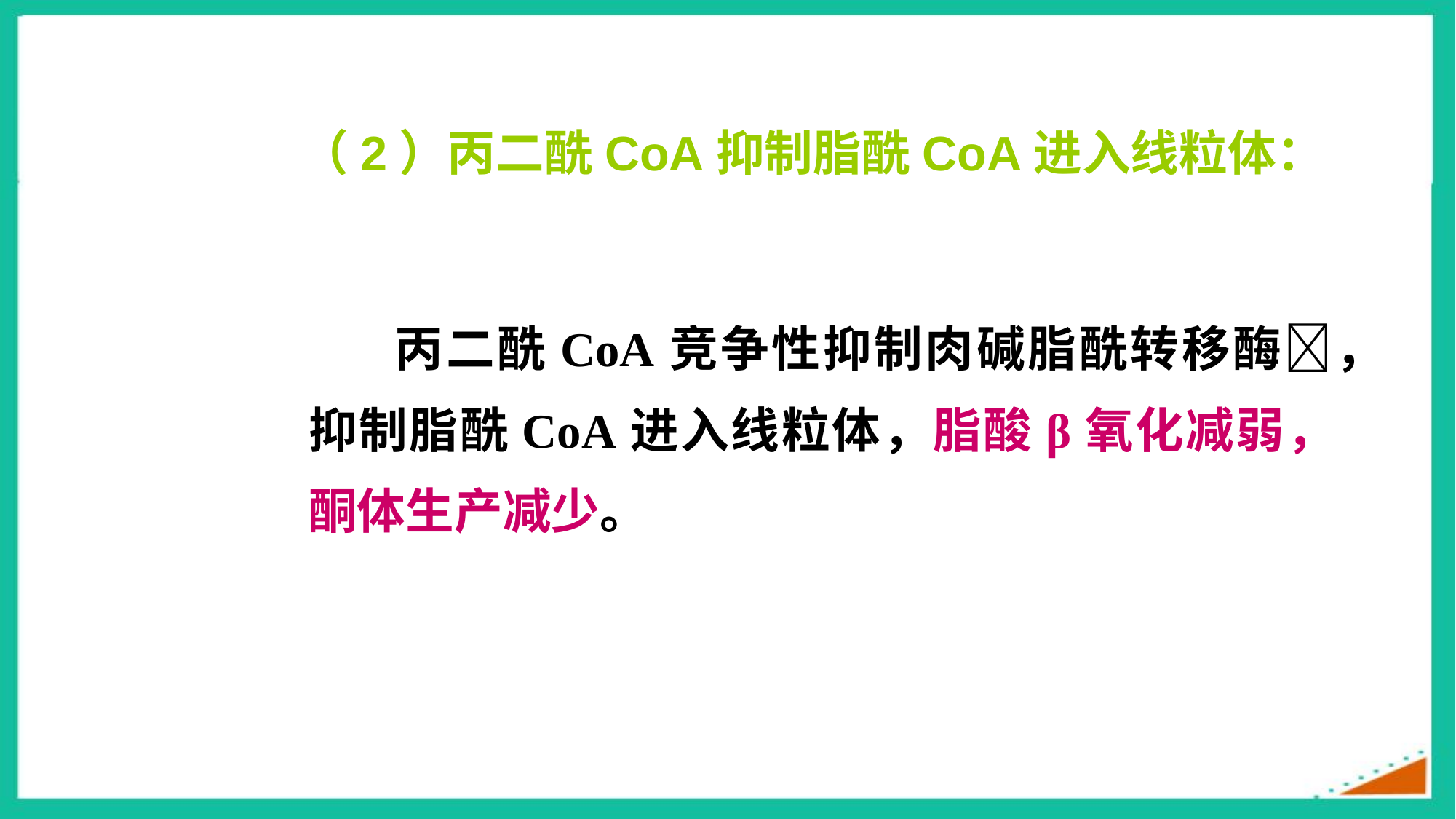

（2）丙二酰CoA抑制脂酰CoA进入线粒体：
丙二酰CoA竞争性抑制肉碱脂酰转移酶Ι，抑制脂酰CoA进入线粒体，脂酸β氧化减弱，酮体生产减少。